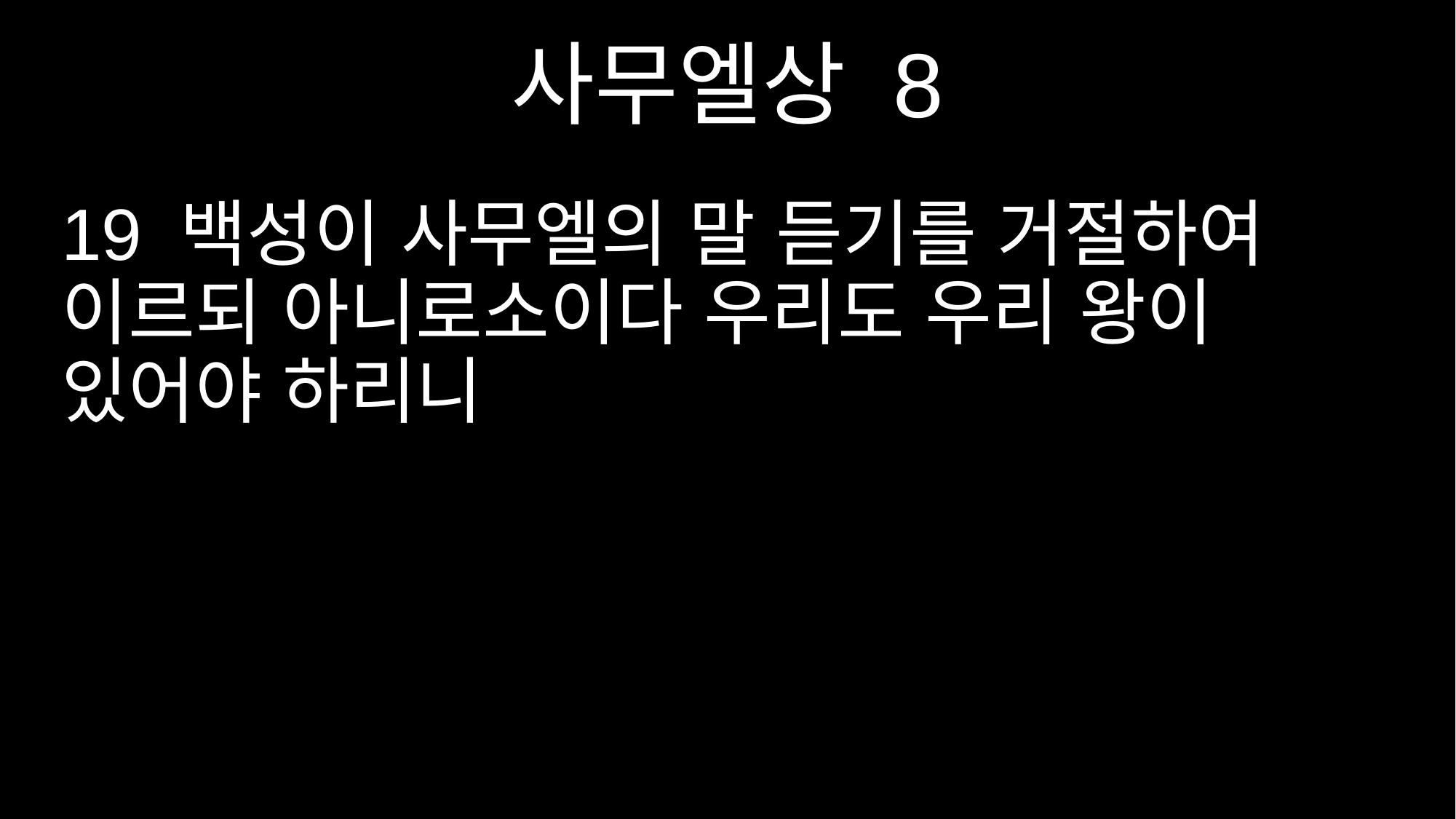

사무엘상 8
19 백성이 사무엘의 말 듣기를 거절하여 이르되 아니로소이다 우리도 우리 왕이 있어야 하리니